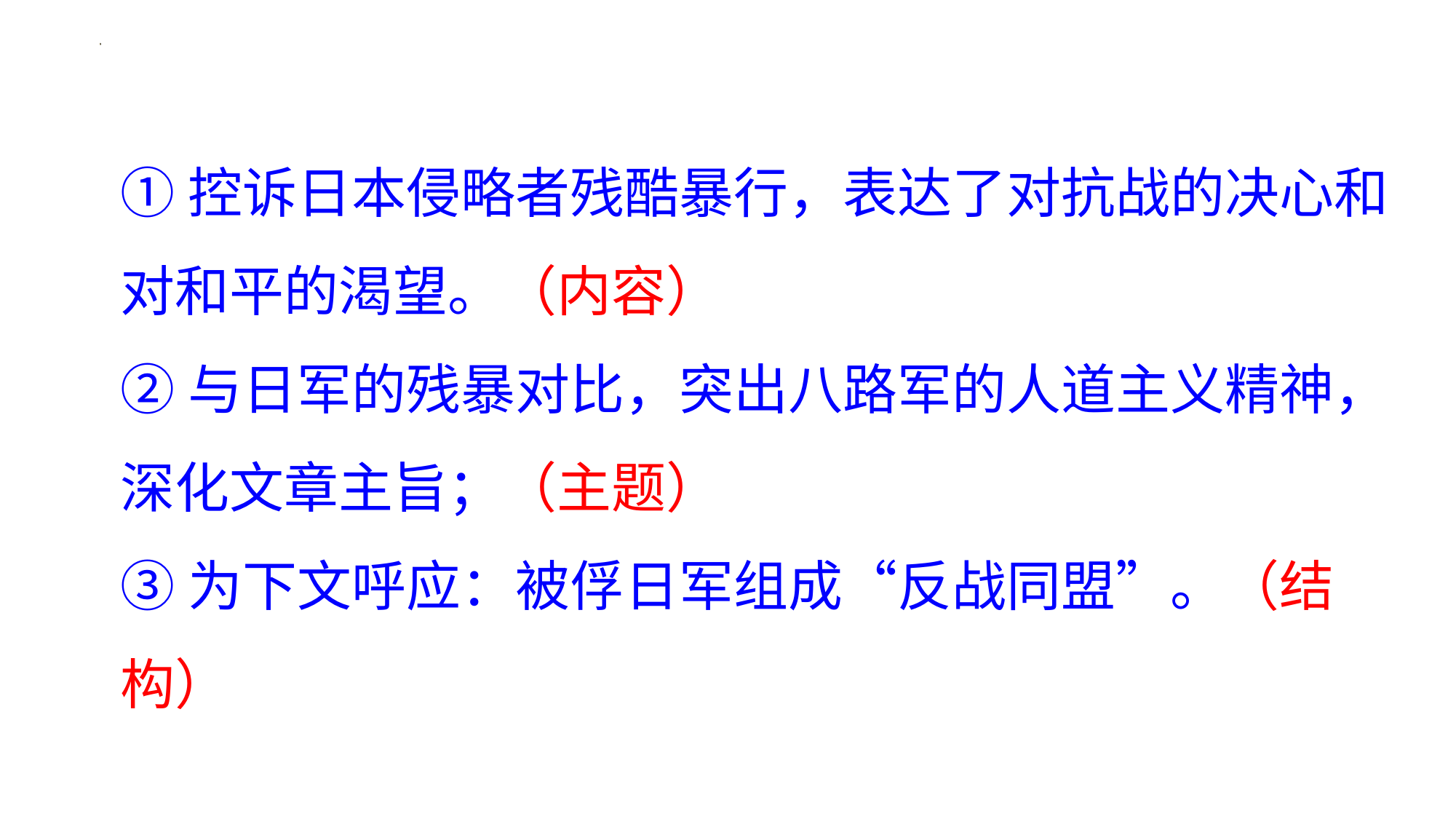

①控诉日本侵略者残酷暴行，表达了对抗战的决心和对和平的渴望。（内容）
②与日军的残暴对比，突出八路军的人道主义精神，深化文章主旨；（主题）
③为下文呼应：被俘日军组成“反战同盟”。（结构）